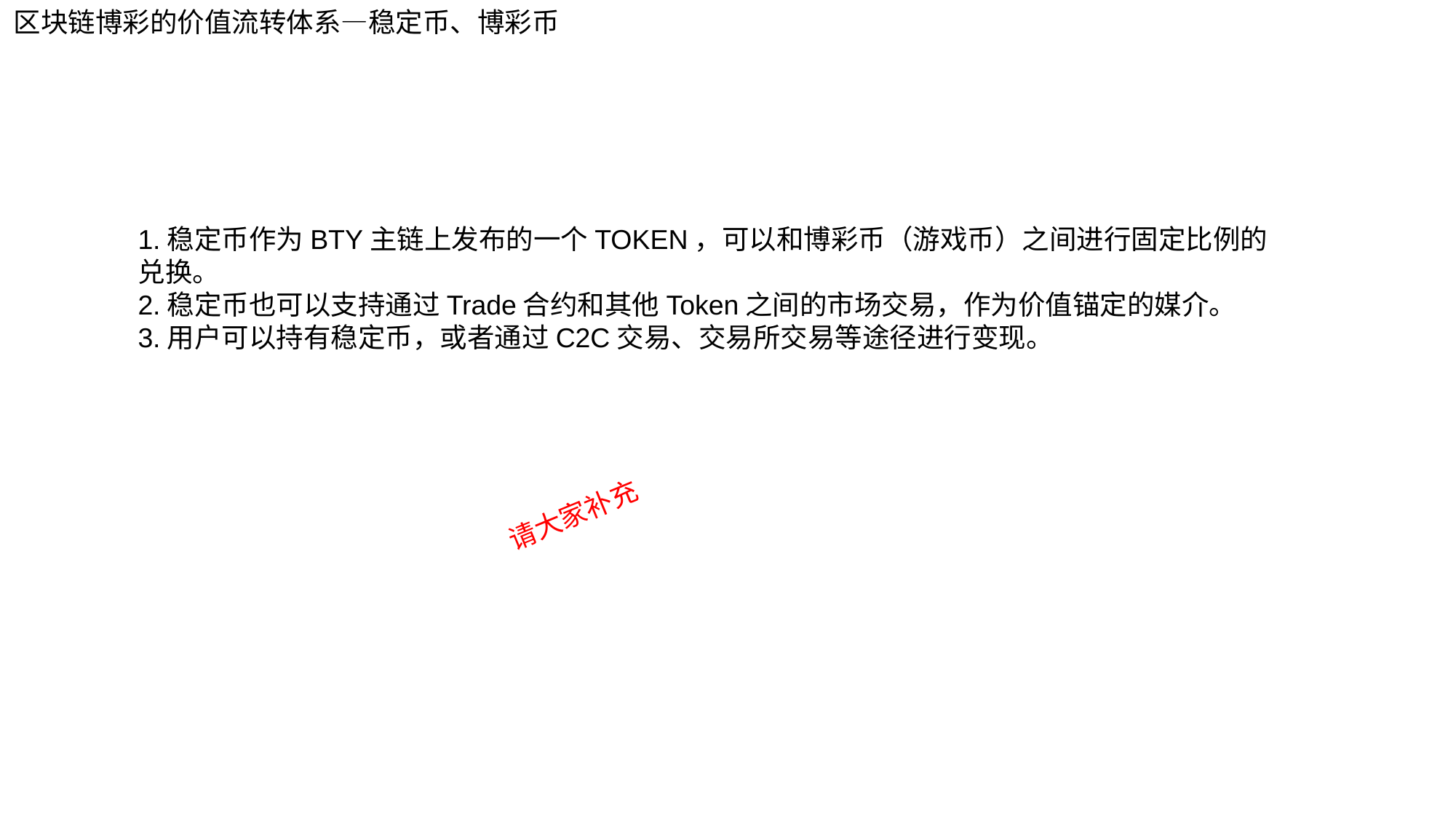

区块链博彩的价值流转体系—稳定币、博彩币
1.稳定币作为BTY主链上发布的一个TOKEN，可以和博彩币（游戏币）之间进行固定比例的兑换。
2.稳定币也可以支持通过Trade合约和其他Token之间的市场交易，作为价值锚定的媒介。
3.用户可以持有稳定币，或者通过C2C交易、交易所交易等途径进行变现。
请大家补充